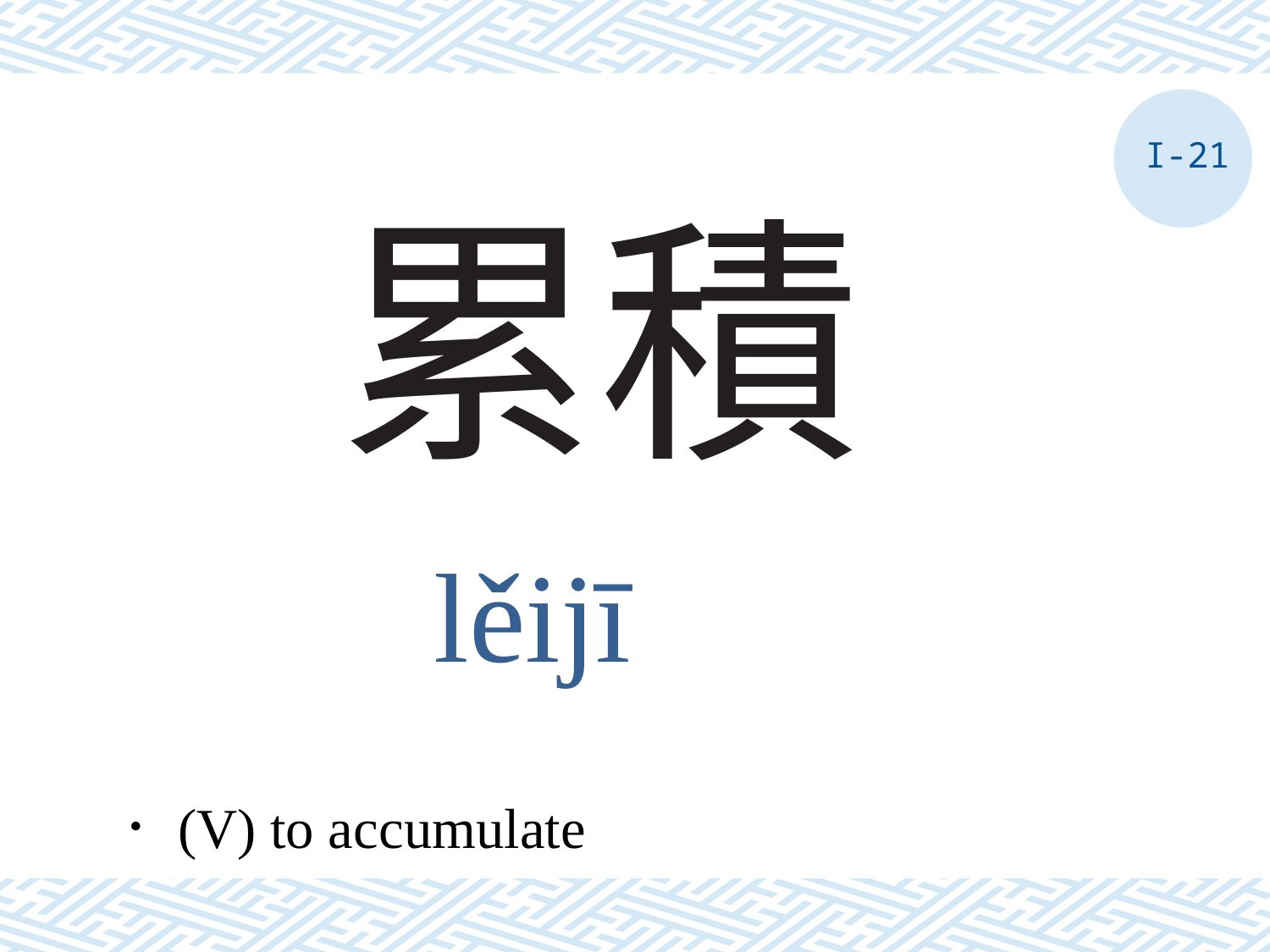

I-21

# 累積
lěijī
．(V) to accumulate